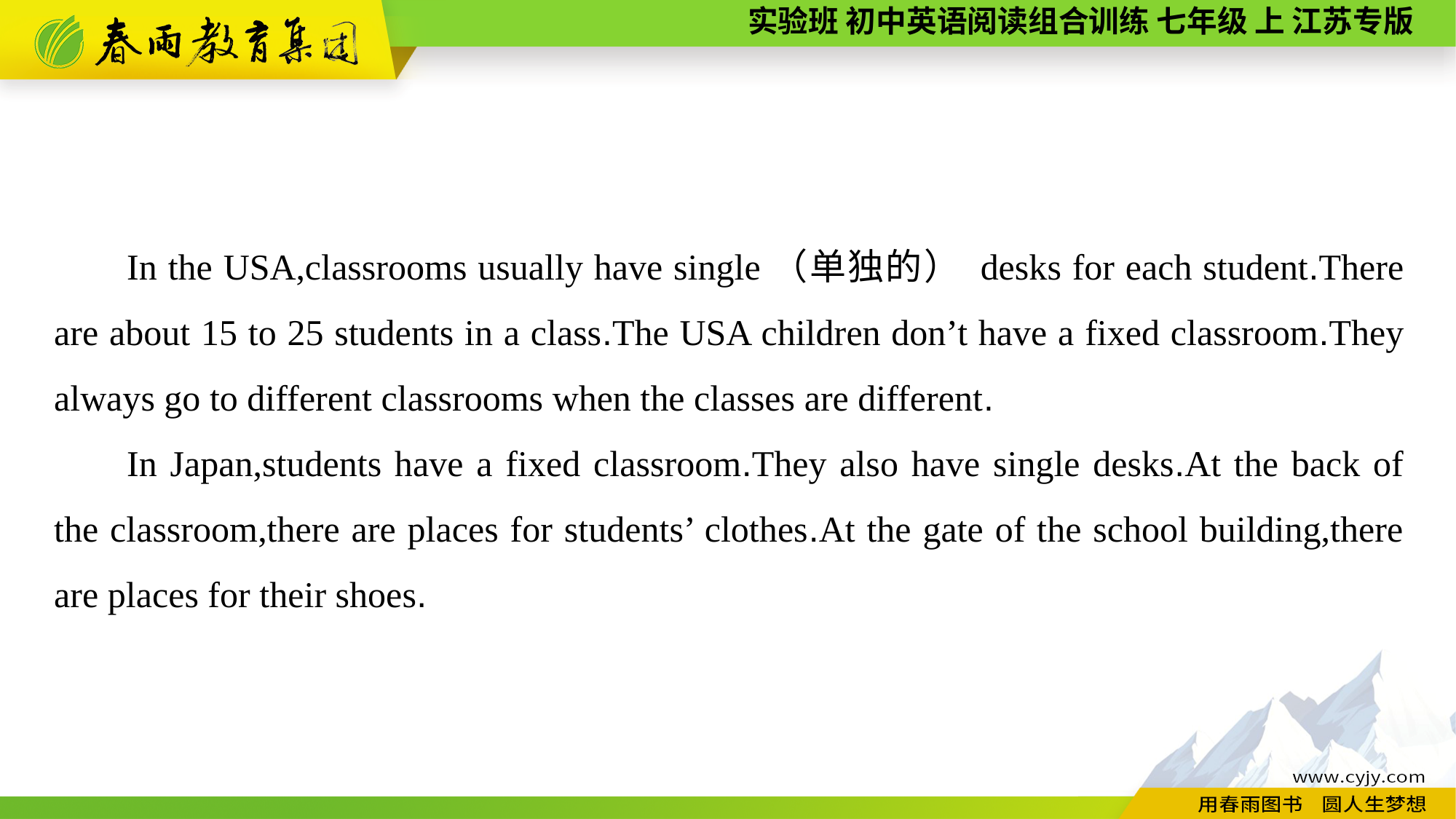

In the USA,classrooms usually have single（单独的） desks for each student.There are about 15 to 25 students in a class.The USA children don’t have a fixed classroom.They always go to different classrooms when the classes are different.
In Japan,students have a fixed classroom.They also have single desks.At the back of the classroom,there are places for students’ clothes.At the gate of the school building,there are places for their shoes.